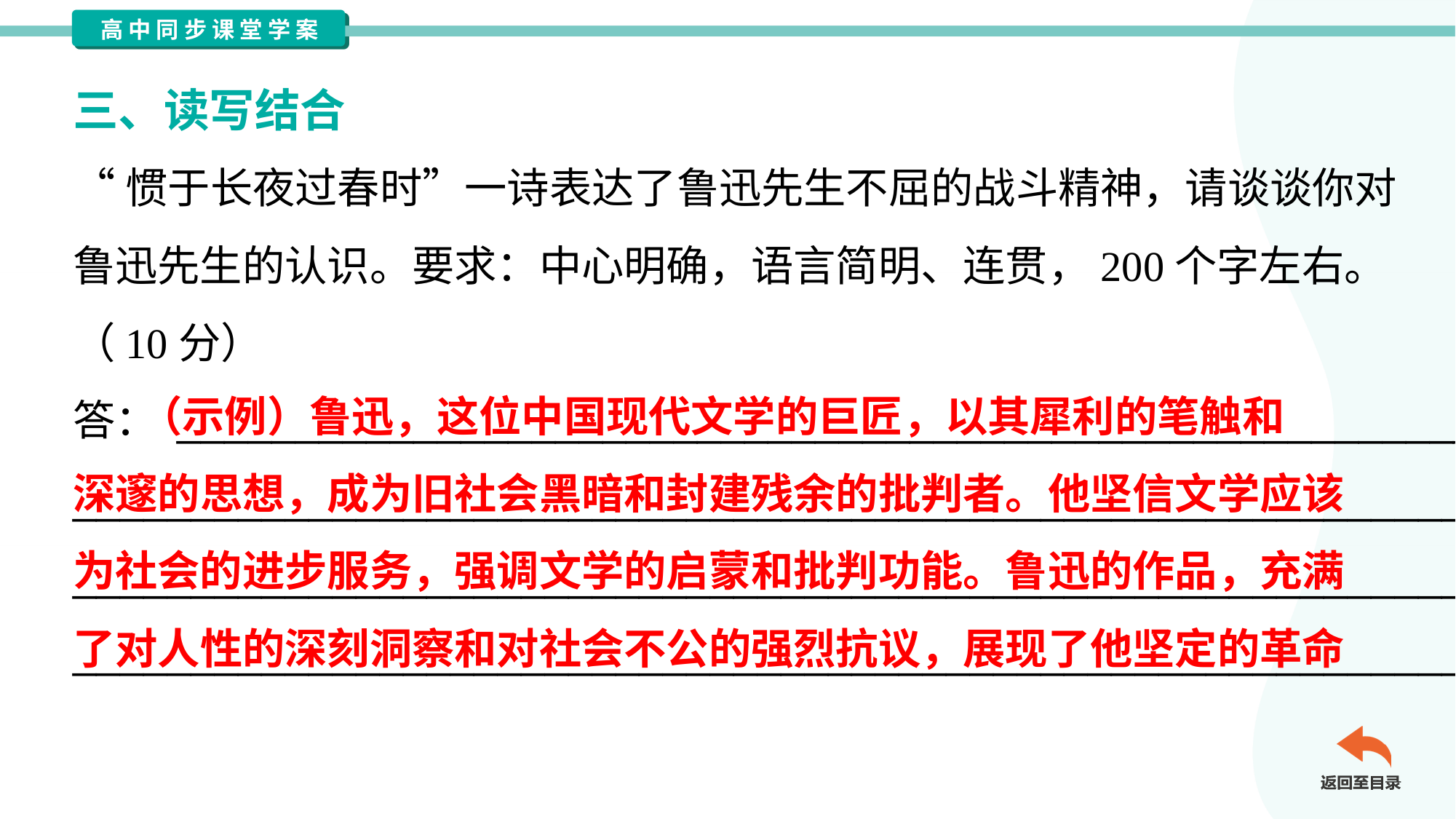

三、读写结合
“惯于长夜过春时”一诗表达了鲁迅先生不屈的战斗精神，请谈谈你对
鲁迅先生的认识。要求：中心明确，语言简明、连贯，200个字左右。
（10分）
答： ________________________________________________________
_____________________________________________________________
_____________________________________________________________
_____________________________________________________________
      （示例）鲁迅，这位中国现代文学的巨匠，以其犀利的笔触和
深邃的思想，成为旧社会黑暗和封建残余的批判者。他坚信文学应该
为社会的进步服务，强调文学的启蒙和批判功能。鲁迅的作品，充满
了对人性的深刻洞察和对社会不公的强烈抗议，展现了他坚定的革命